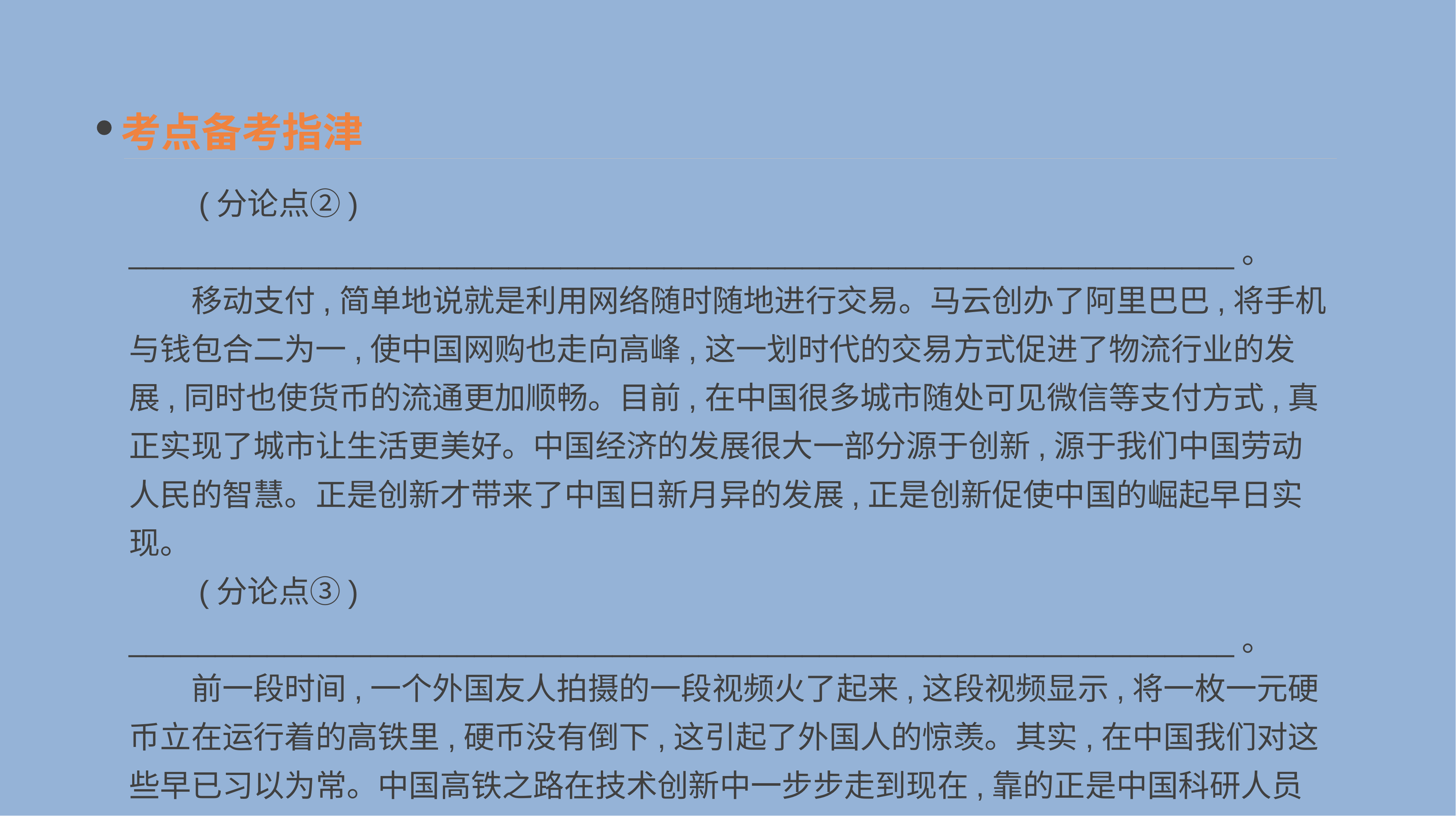

考点备考指津

　　(分论点②) ________________________________________________________________。
　　移动支付,简单地说就是利用网络随时随地进行交易。马云创办了阿里巴巴,将手机与钱包合二为一,使中国网购也走向高峰,这一划时代的交易方式促进了物流行业的发展,同时也使货币的流通更加顺畅。目前,在中国很多城市随处可见微信等支付方式,真正实现了城市让生活更美好。中国经济的发展很大一部分源于创新,源于我们中国劳动人民的智慧。正是创新才带来了中国日新月异的发展,正是创新促使中国的崛起早日实现。
　　(分论点③) ________________________________________________________________。
　　前一段时间,一个外国友人拍摄的一段视频火了起来,这段视频显示,将一枚一元硬币立在运行着的高铁里,硬币没有倒下,这引起了外国人的惊羡。其实,在中国我们对这些早已习以为常。中国高铁之路在技术创新中一步步走到现在,靠的正是中国科研人员的创新拼搏和刻苦钻研的精神。遍布中国大地的高铁之网,像一条条纽带连接大江南北,让我们